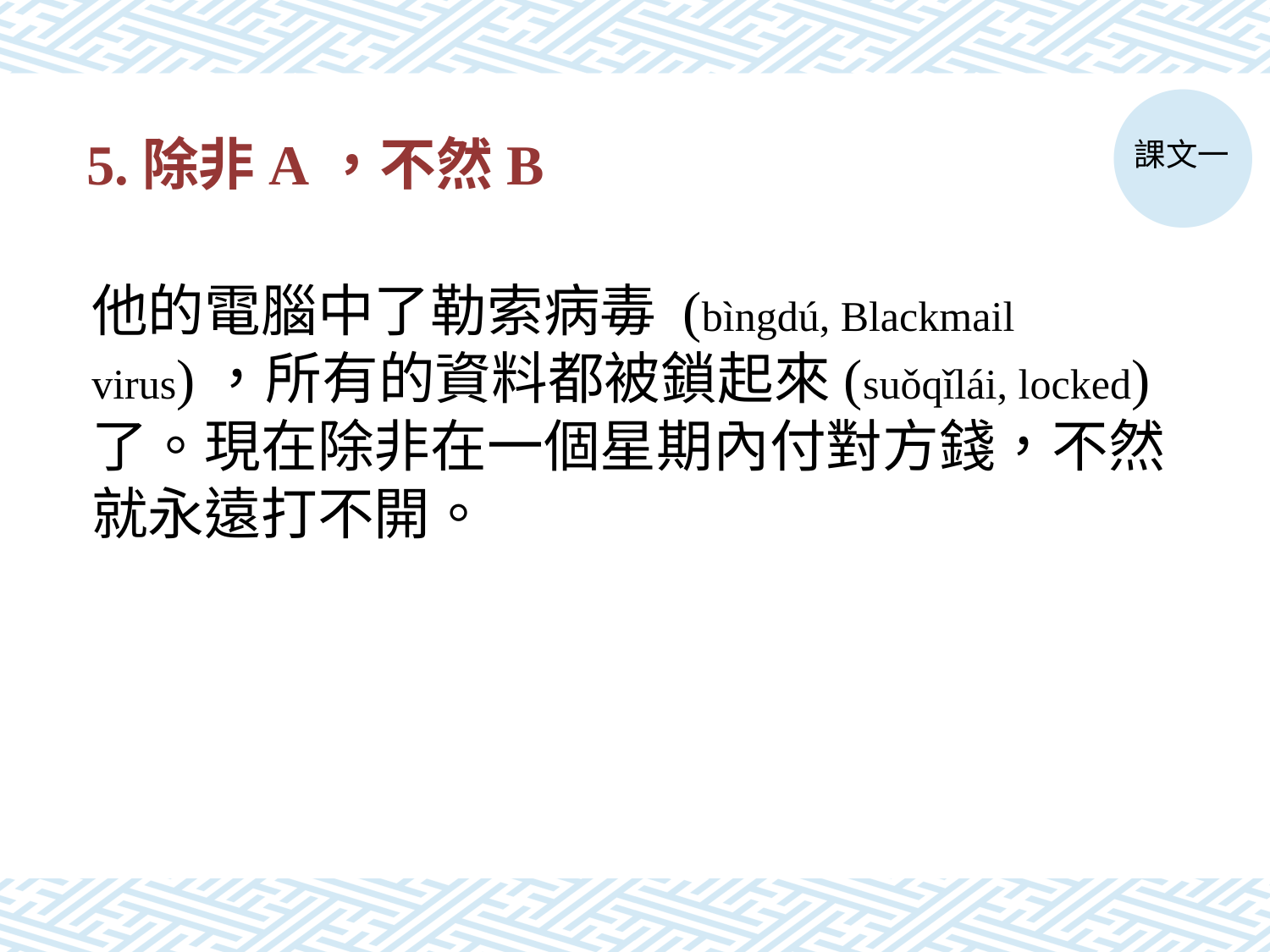

課文一
# 5.除非A，不然B
他的電腦中了勒索病毒 (bìngdú, Blackmail virus)，所有的資料都被鎖起來(suǒqǐlái, locked)了。現在除非在一個星期內付對方錢，不然就永遠打不開。